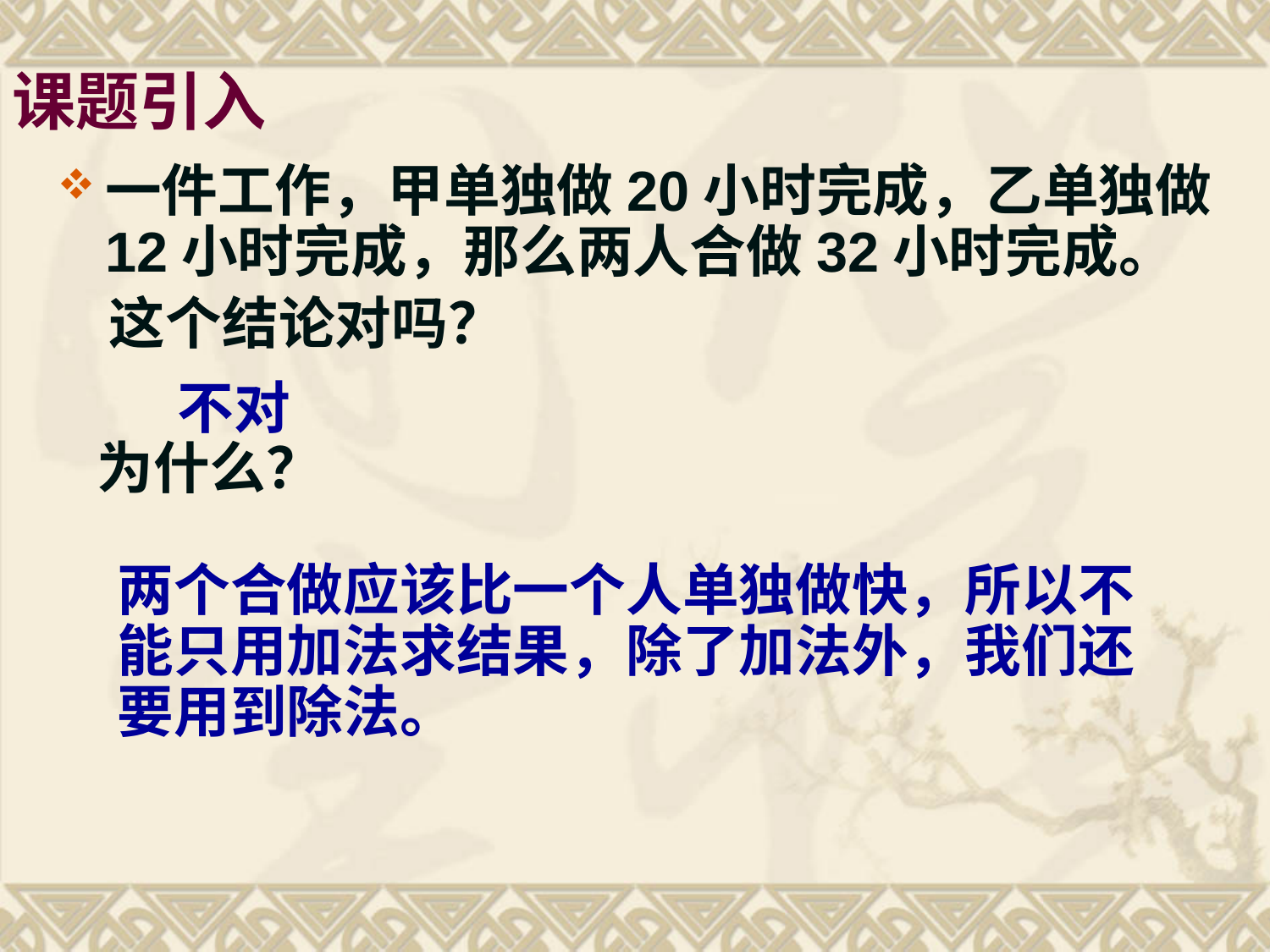

# 课题引入
一件工作，甲单独做20小时完成，乙单独做12小时完成，那么两人合做32小时完成。
   这个结论对吗？

  为什么？

不对
两个合做应该比一个人单独做快，所以不能只用加法求结果，除了加法外，我们还要用到除法。